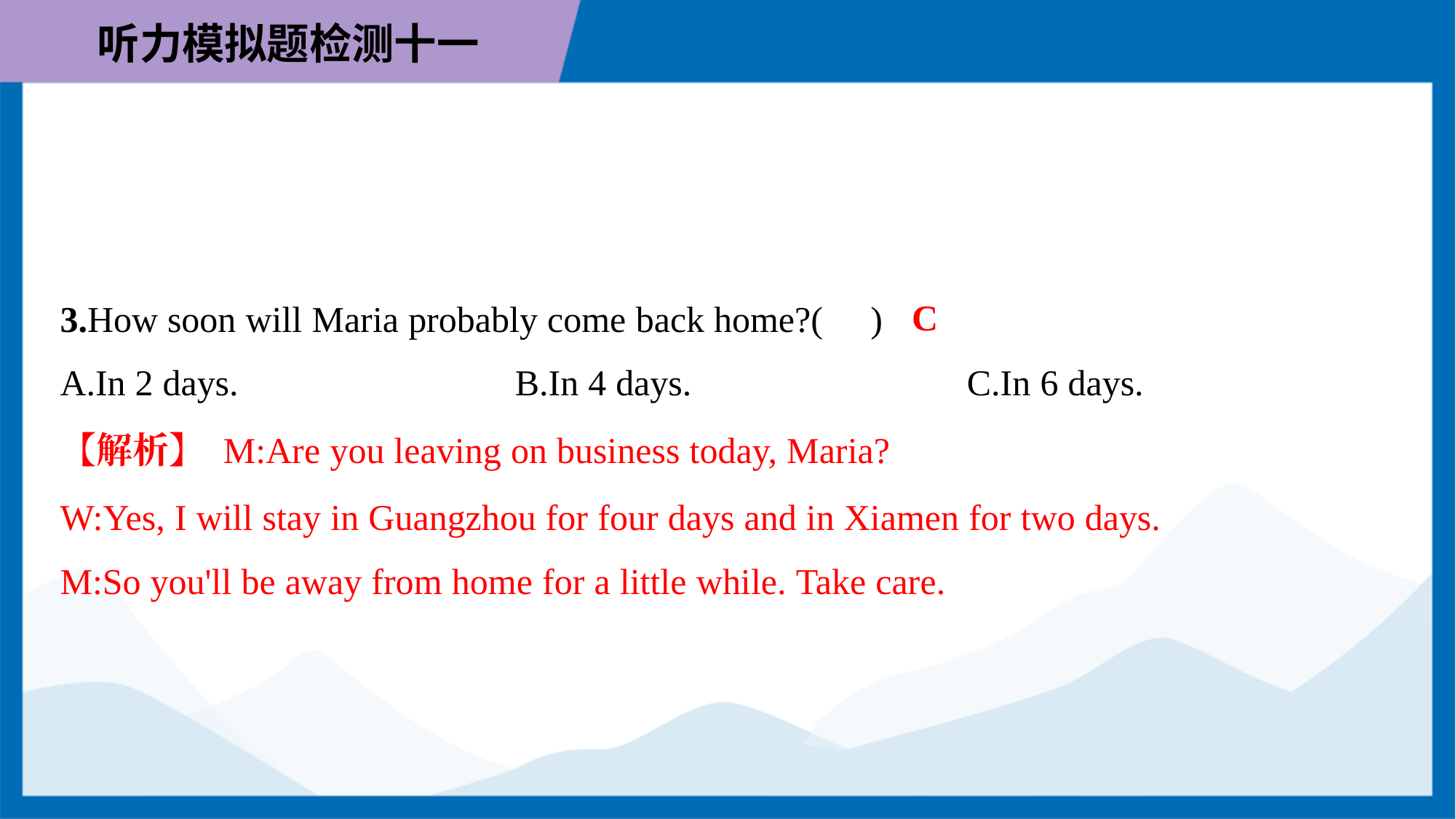

C
3.How soon will Maria probably come back home?(     )
A.In 2 days.	B.In 4 days.	C.In 6 days.
【解析】 M:Are you leaving on business today, Maria?
W:Yes, I will stay in Guangzhou for four days and in Xiamen for two days.
M:So you'll be away from home for a little while. Take care.